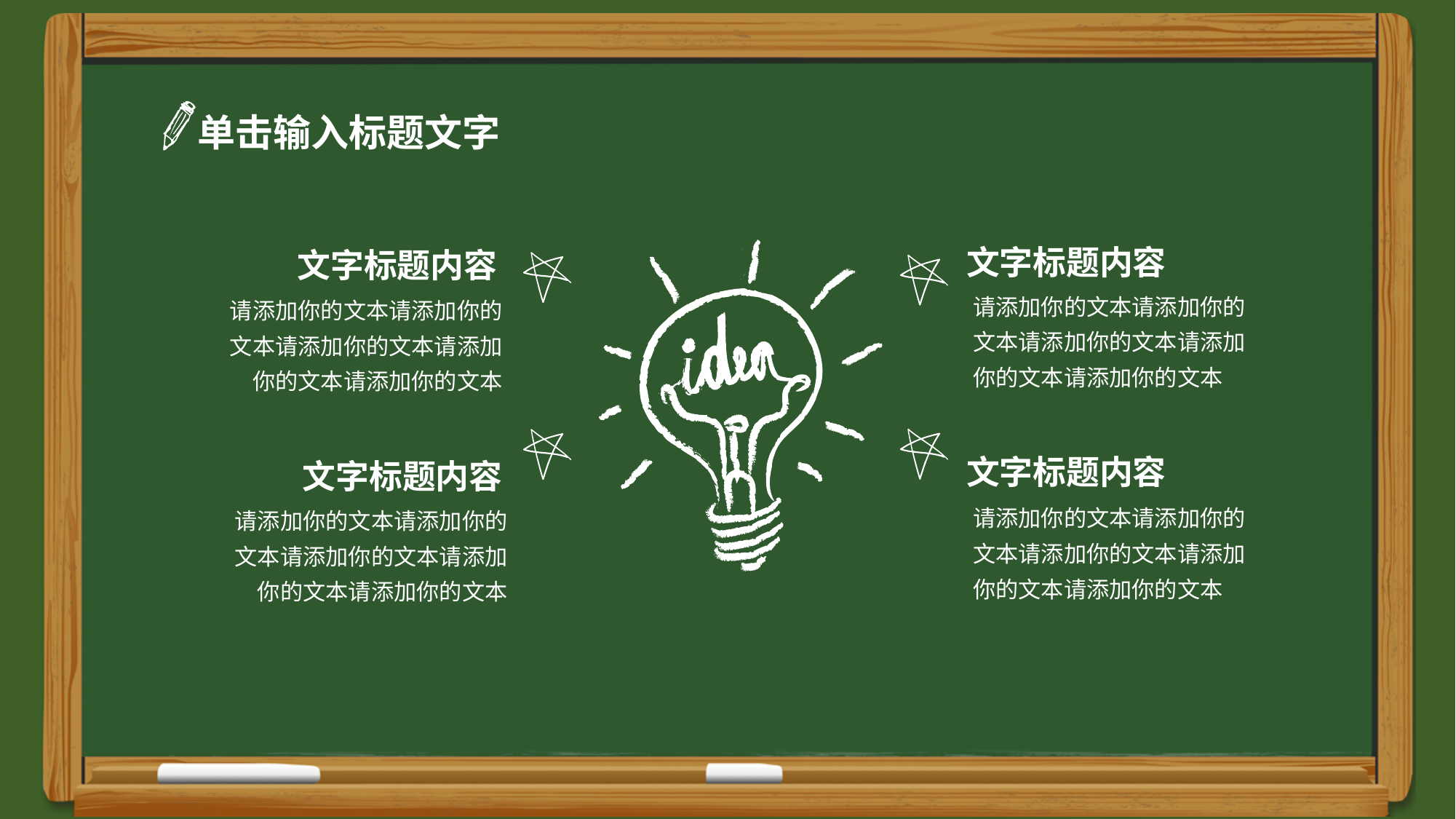

单击输入标题文字

文字标题内容
文字标题内容

请添加你的文本请添加你的文本请添加你的文本请添加你的文本请添加你的文本
请添加你的文本请添加你的文本请添加你的文本请添加你的文本请添加你的文本

文字标题内容
文字标题内容
请添加你的文本请添加你的文本请添加你的文本请添加你的文本请添加你的文本
请添加你的文本请添加你的文本请添加你的文本请添加你的文本请添加你的文本